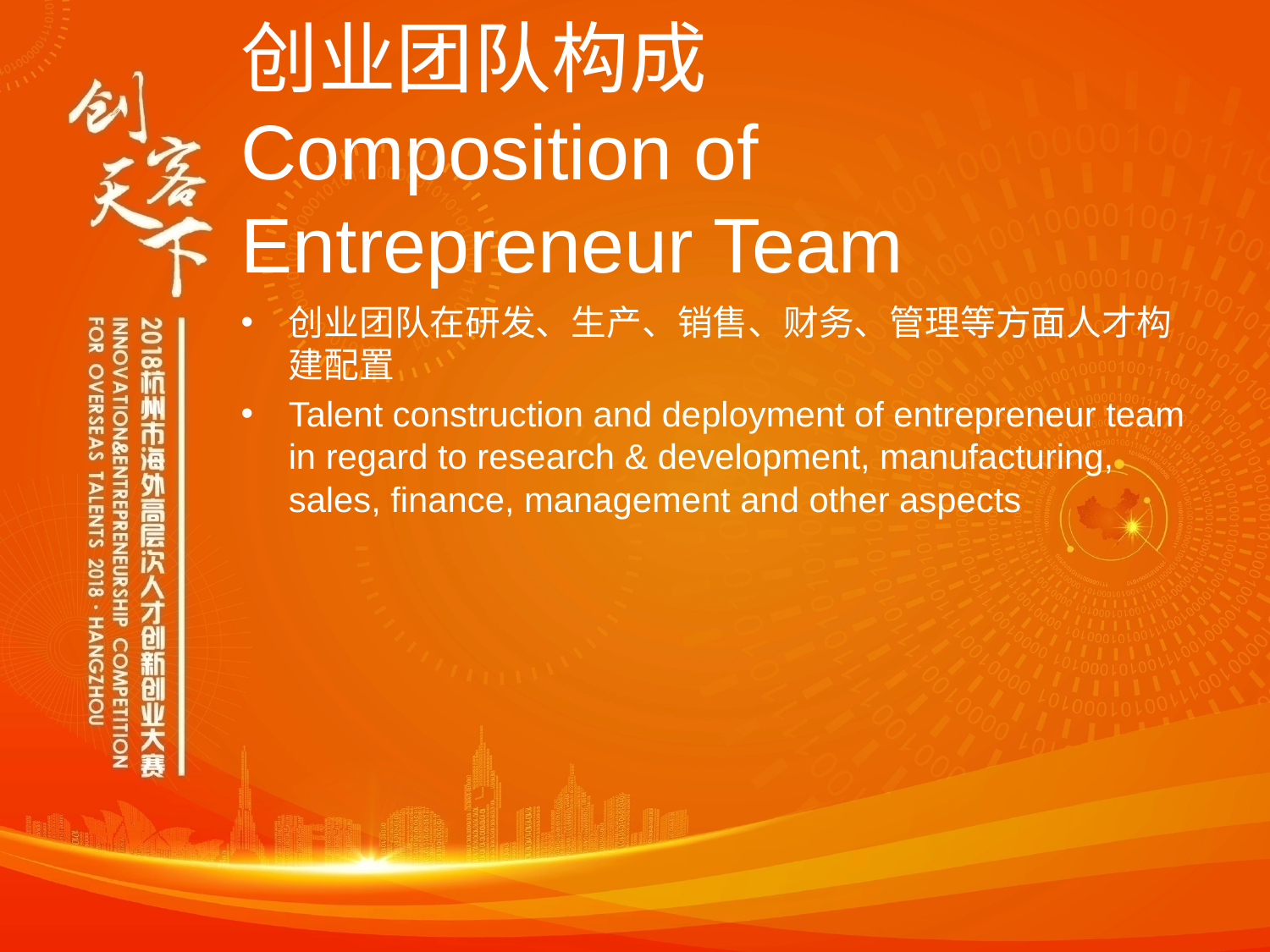

# 创业团队构成 Composition of Entrepreneur Team
创业团队在研发、生产、销售、财务、管理等方面人才构建配置
Talent construction and deployment of entrepreneur team in regard to research & development, manufacturing, sales, finance, management and other aspects